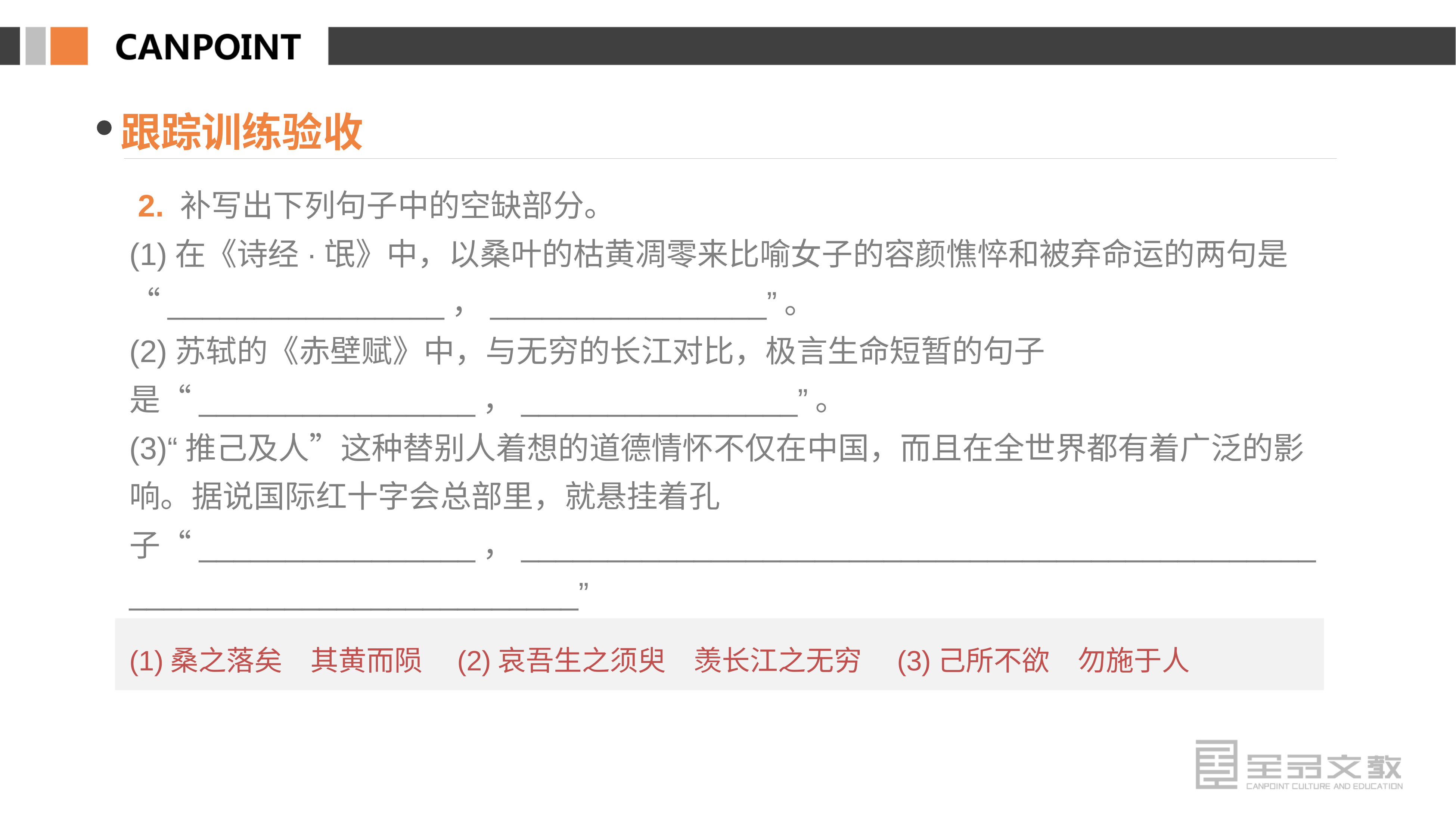

跟踪训练验收

 2. 补写出下列句子中的空缺部分。
(1)在《诗经·氓》中，以桑叶的枯黄凋零来比喻女子的容颜憔悴和被弃命运的两句是“________________，________________”。
(2)苏轼的《赤壁赋》中，与无穷的长江对比，极言生命短暂的句子是“________________，________________”。
(3)“推己及人”这种替别人着想的道德情怀不仅在中国，而且在全世界都有着广泛的影响。据说国际红十字会总部里，就悬挂着孔子“________________，________________________________________________________________________”
的条幅，这体现了人类对美好人际关系的向往。

(1)桑之落矣　其黄而陨　(2)哀吾生之须臾　羡长江之无穷　(3)己所不欲　勿施于人